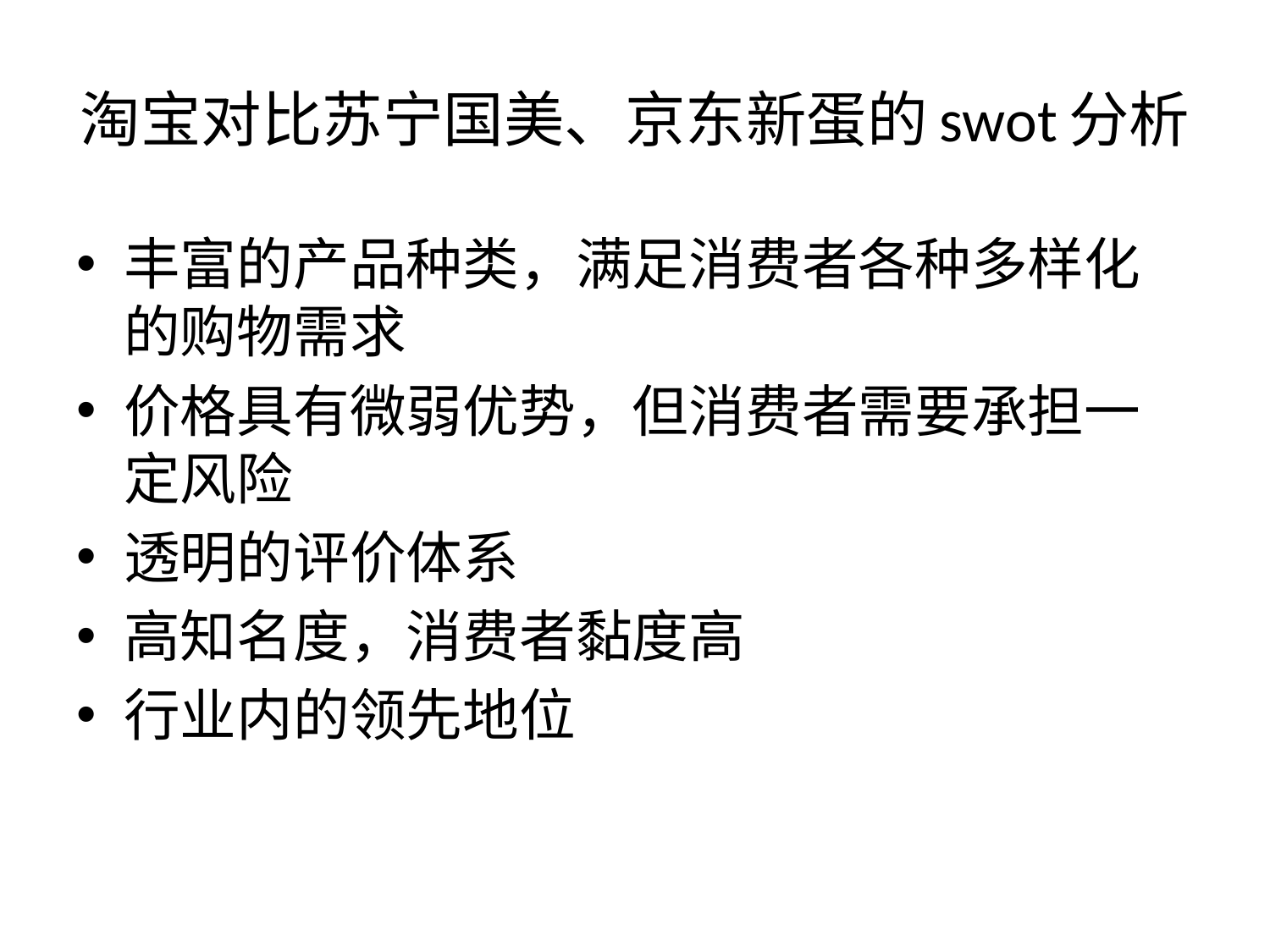

# 淘宝对比苏宁国美、京东新蛋的swot分析
丰富的产品种类，满足消费者各种多样化的购物需求
价格具有微弱优势，但消费者需要承担一定风险
透明的评价体系
高知名度，消费者黏度高
行业内的领先地位